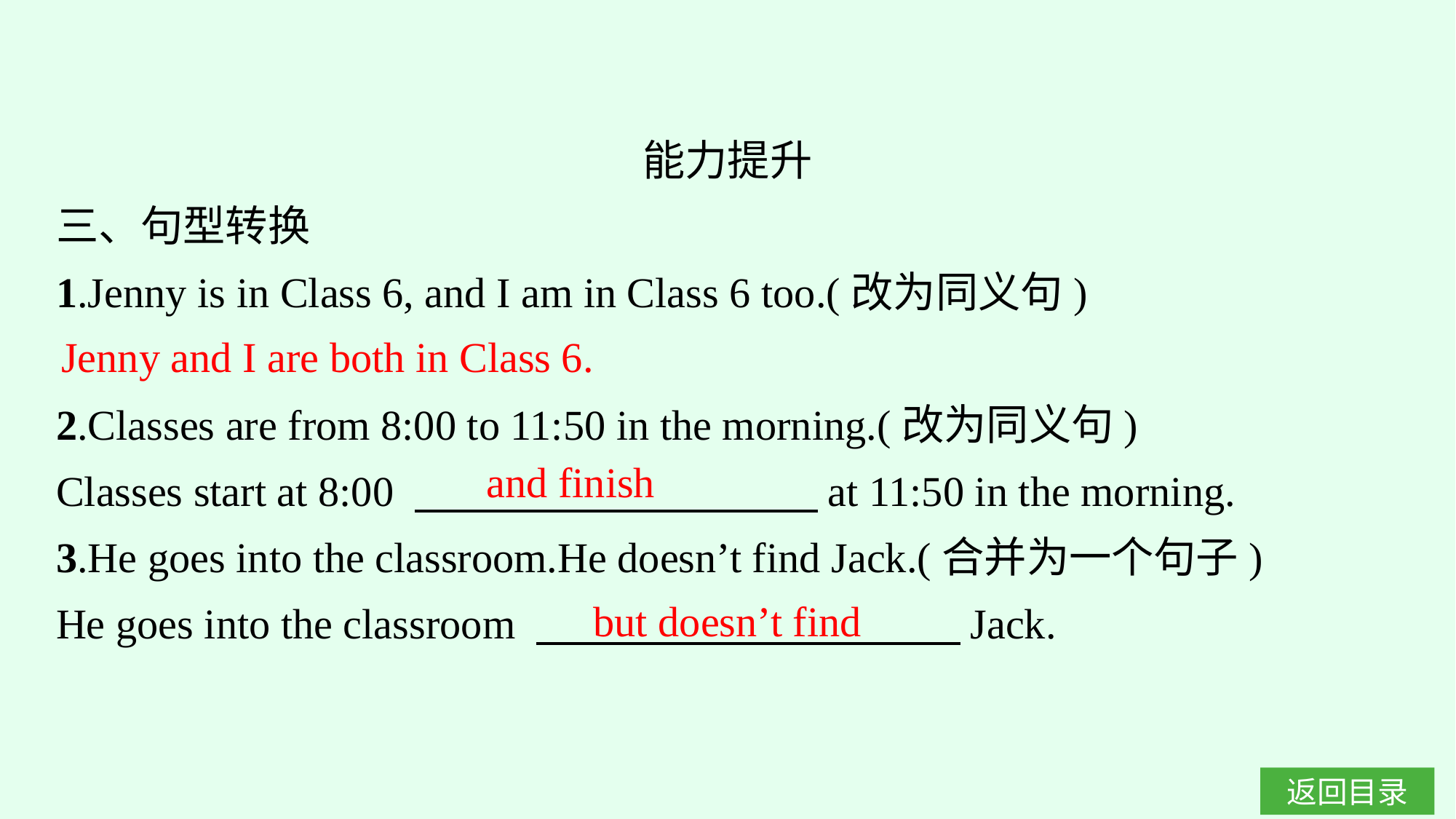

能力提升
三、句型转换
1.Jenny is in Class 6, and I am in Class 6 too.(改为同义句)

2.Classes are from 8:00 to 11:50 in the morning.(改为同义句)
Classes start at 8:00 　　　　 　　　　　at 11:50 in the morning.
3.He goes into the classroom.He doesn’t find Jack.(合并为一个句子)
He goes into the classroom 　　　　　　　　　　Jack.
Jenny and I are both in Class 6.
and finish
but doesn’t find